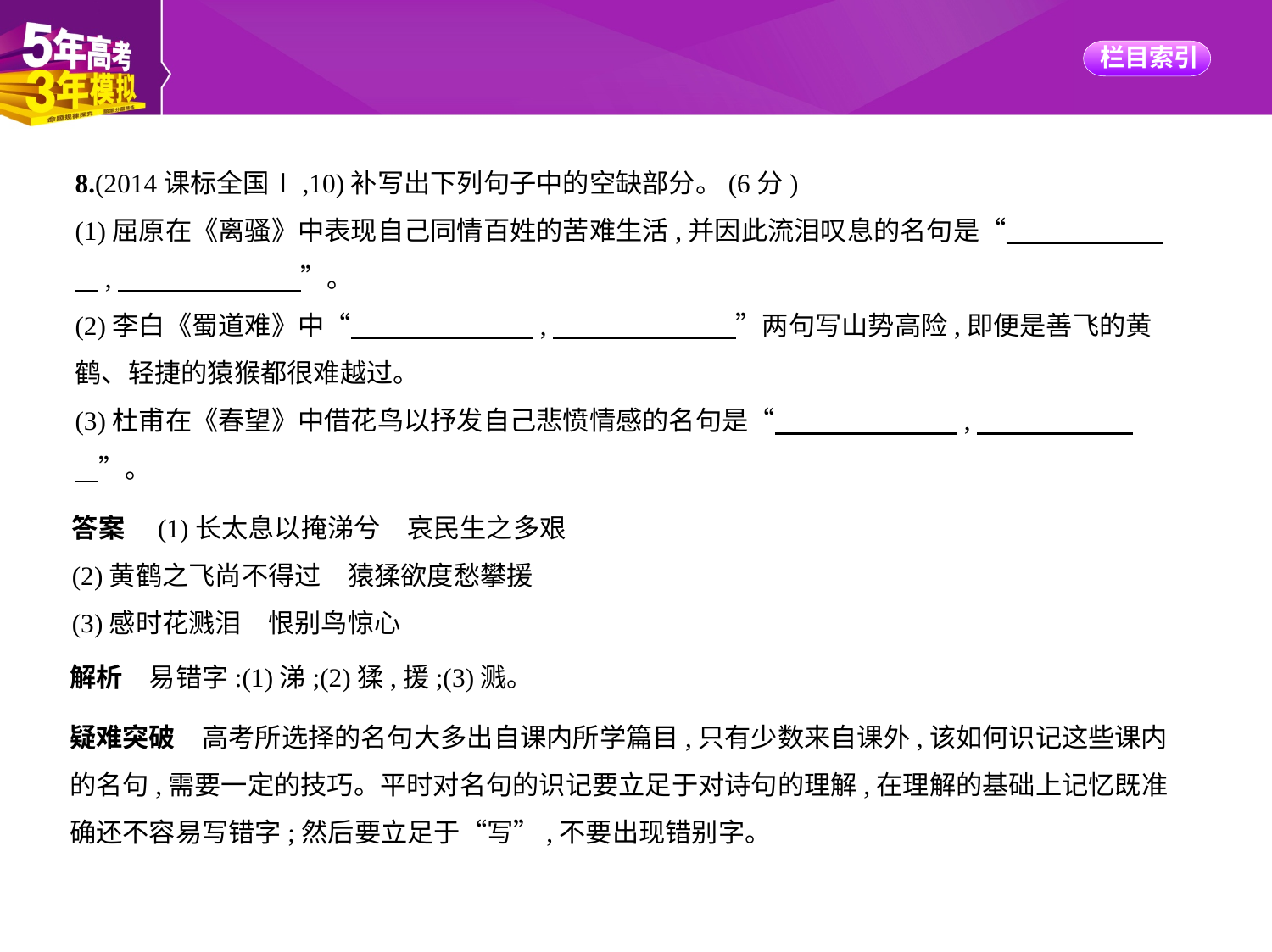

8.(2014课标全国Ⅰ,10)补写出下列句子中的空缺部分。(6分)
(1)屈原在《离骚》中表现自己同情百姓的苦难生活,并因此流泪叹息的名句是“　　　　　    
    ,　　　　　　    ”。
(2)李白《蜀道难》中“　　　　　　    ,　　　　　　    ”两句写山势高险,即便是善飞的黄
鹤、轻捷的猿猴都很难越过。
(3)杜甫在《春望》中借花鸟以抒发自己悲愤情感的名句是“　　　　　　    ,　　　　　    
    ”。
答案　(1)长太息以掩涕兮　哀民生之多艰
(2)黄鹤之飞尚不得过　猿猱欲度愁攀援
(3)感时花溅泪　恨别鸟惊心
解析　易错字:(1)涕;(2)猱,援;(3)溅。
疑难突破　高考所选择的名句大多出自课内所学篇目,只有少数来自课外,该如何识记这些课内
的名句,需要一定的技巧。平时对名句的识记要立足于对诗句的理解,在理解的基础上记忆既准
确还不容易写错字;然后要立足于“写”,不要出现错别字。